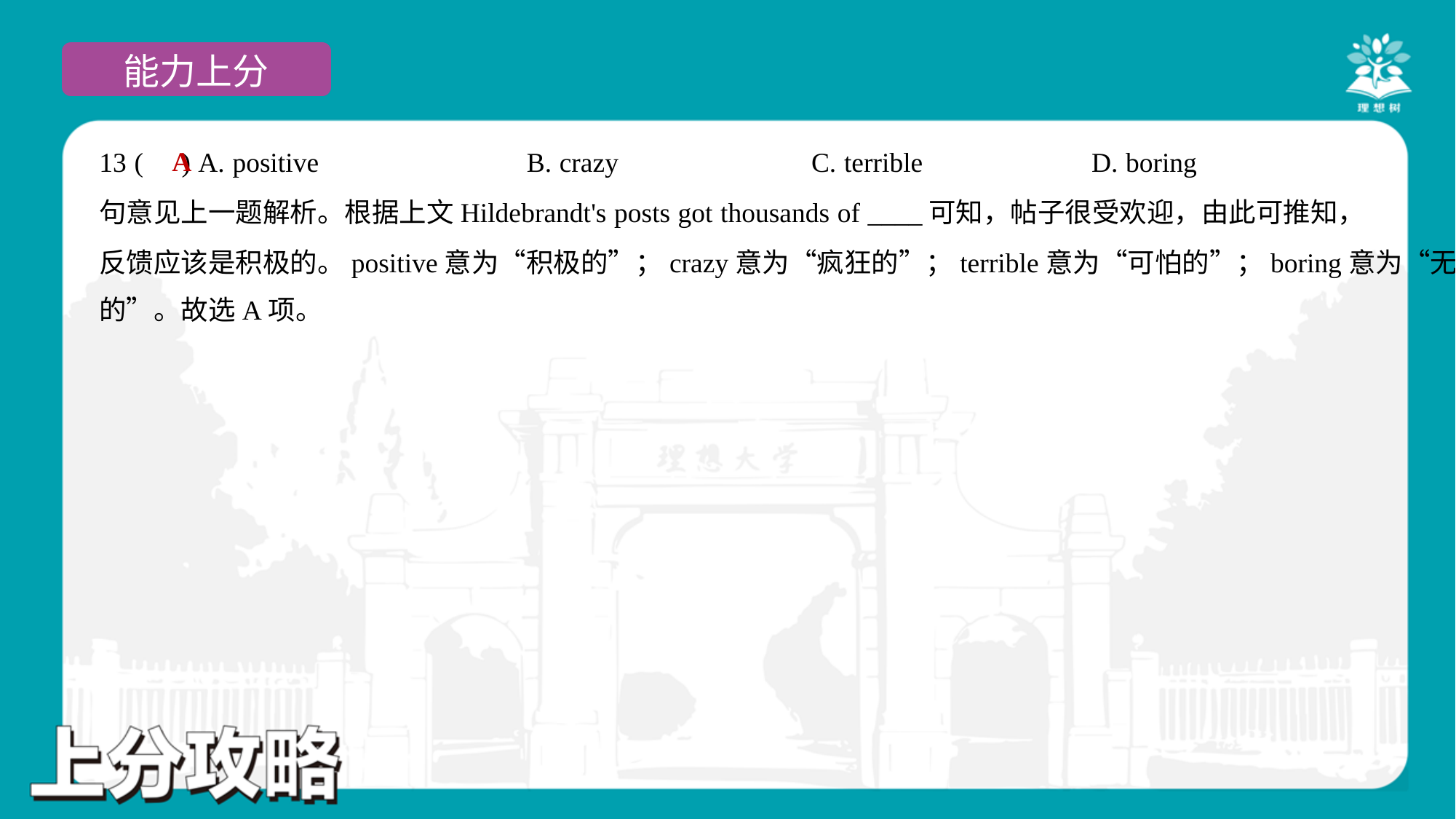

A
13 (     ) A. positive	B. crazy	C. terrible	D. boring
句意见上一题解析。根据上文Hildebrandt's posts got thousands of ____可知，帖子很受欢迎，由此可推知，
反馈应该是积极的。positive意为“积极的”；crazy意为“疯狂的”；terrible意为“可怕的”；boring意为“无聊
的”。故选A项。